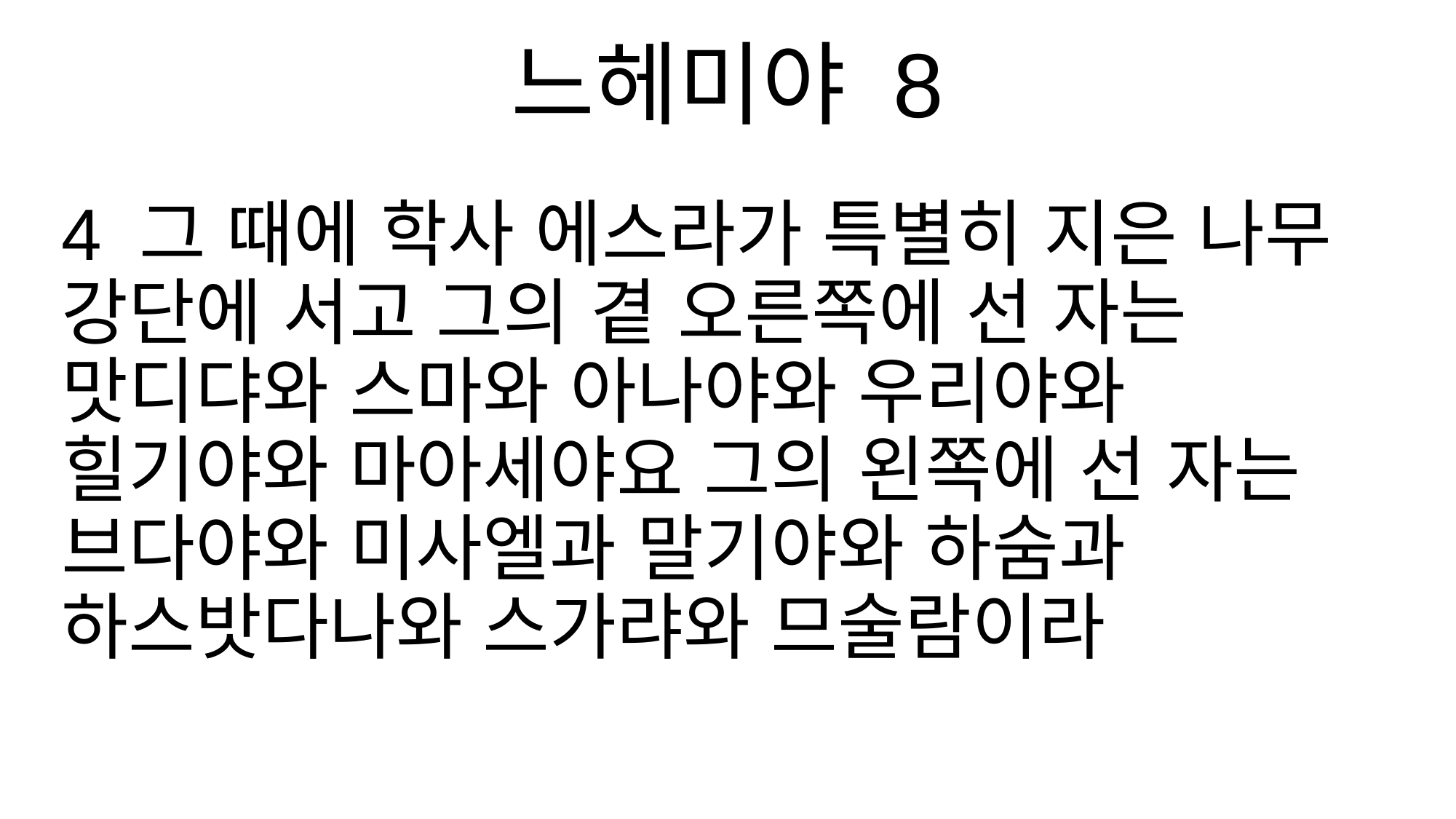

느헤미야 8
4 그 때에 학사 에스라가 특별히 지은 나무 강단에 서고 그의 곁 오른쪽에 선 자는 맛디댜와 스마와 아나야와 우리야와 힐기야와 마아세야요 그의 왼쪽에 선 자는 브다야와 미사엘과 말기야와 하숨과 하스밧다나와 스가랴와 므술람이라